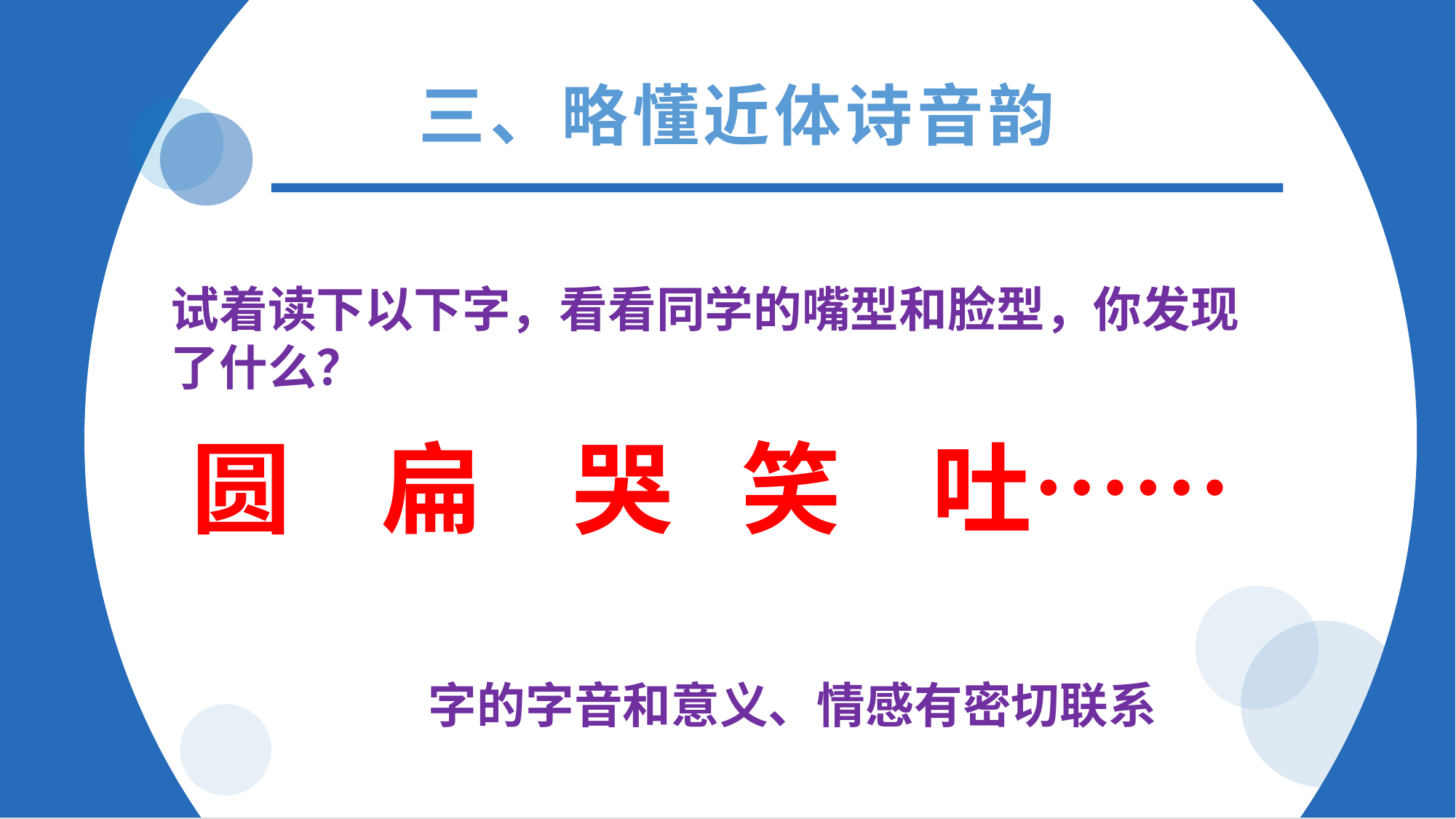

三、略懂近体诗音韵

试着读下以下字，看看同学的嘴型和脸型，你发现了什么？
圆    扁    哭   笑    吐……

字的字音和意义、情感有密切联系